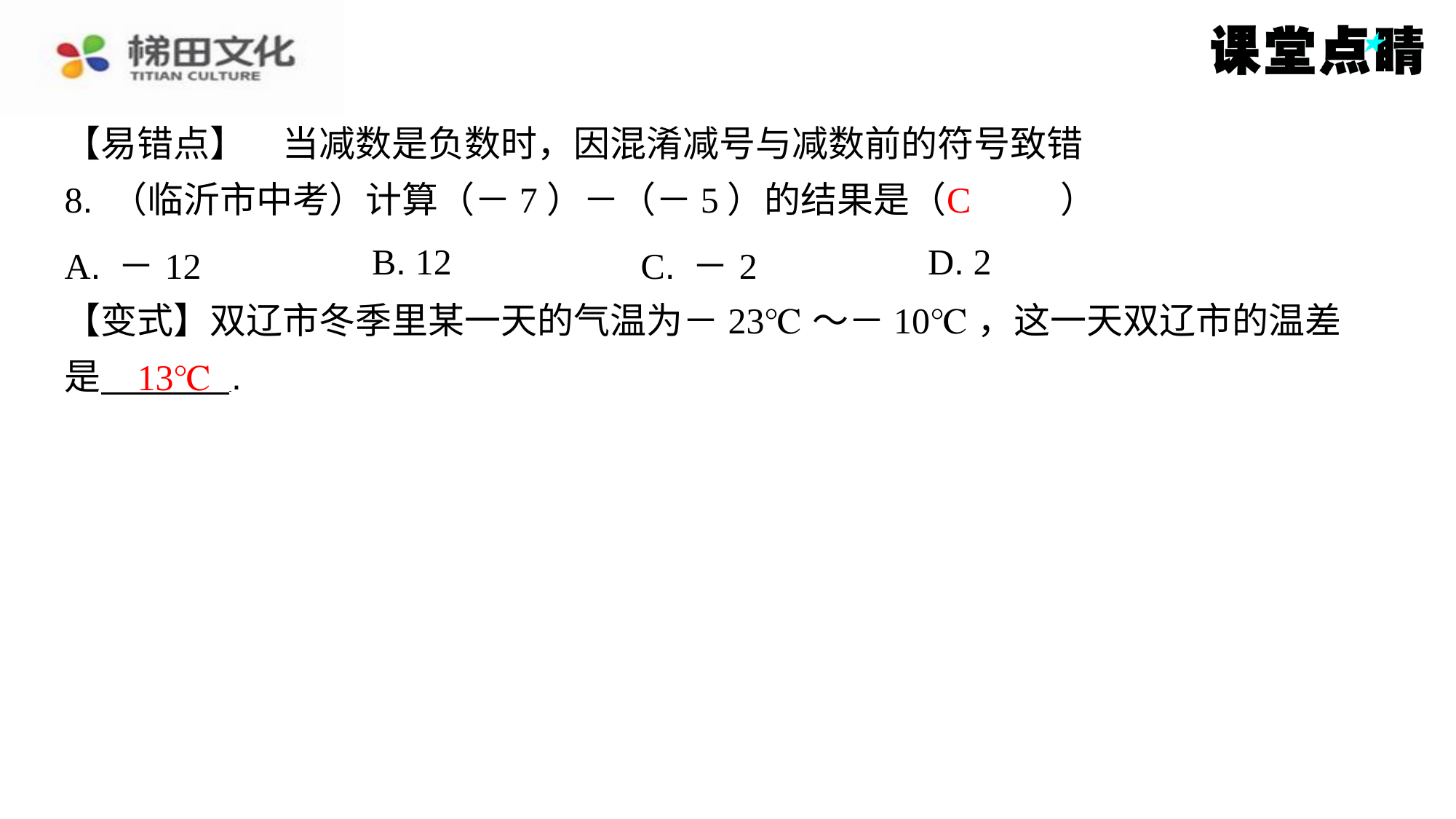

【易错点】　当减数是负数时，因混淆减号与减数前的符号致错
8. （临沂市中考）计算（－7）－（－5）的结果是（　C　）
C
| A. －12 | B. 12 | C. －2 | D. 2 |
| --- | --- | --- | --- |
【变式】双辽市冬季里某一天的气温为－23℃～－10℃，这一天双辽市的温差
是                    ⁠.
13℃